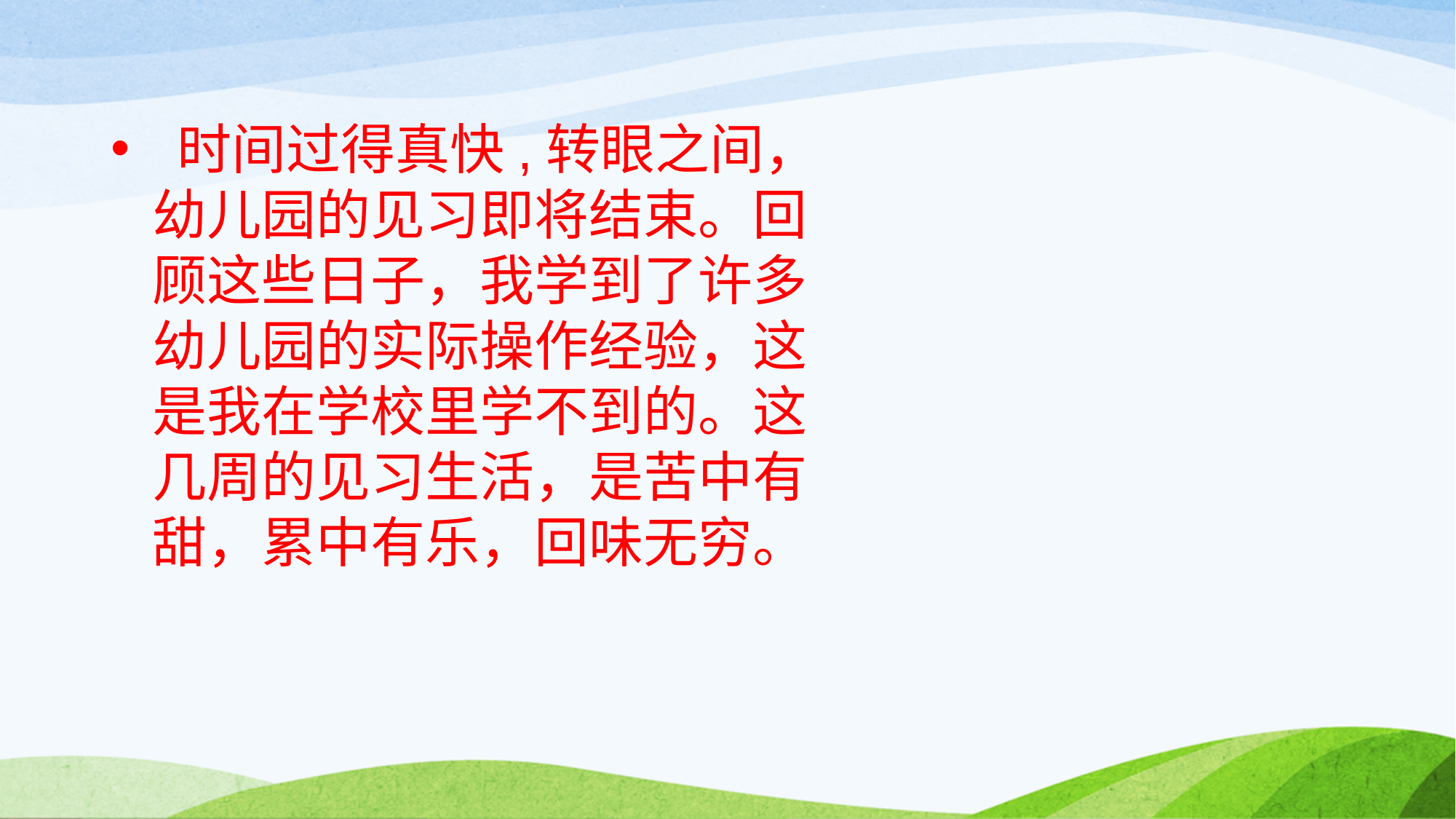

时间过得真快,转眼之间，幼儿园的见习即将结束。回顾这些日子，我学到了许多幼儿园的实际操作经验，这是我在学校里学不到的。这几周的见习生活，是苦中有甜，累中有乐，回味无穷。
#